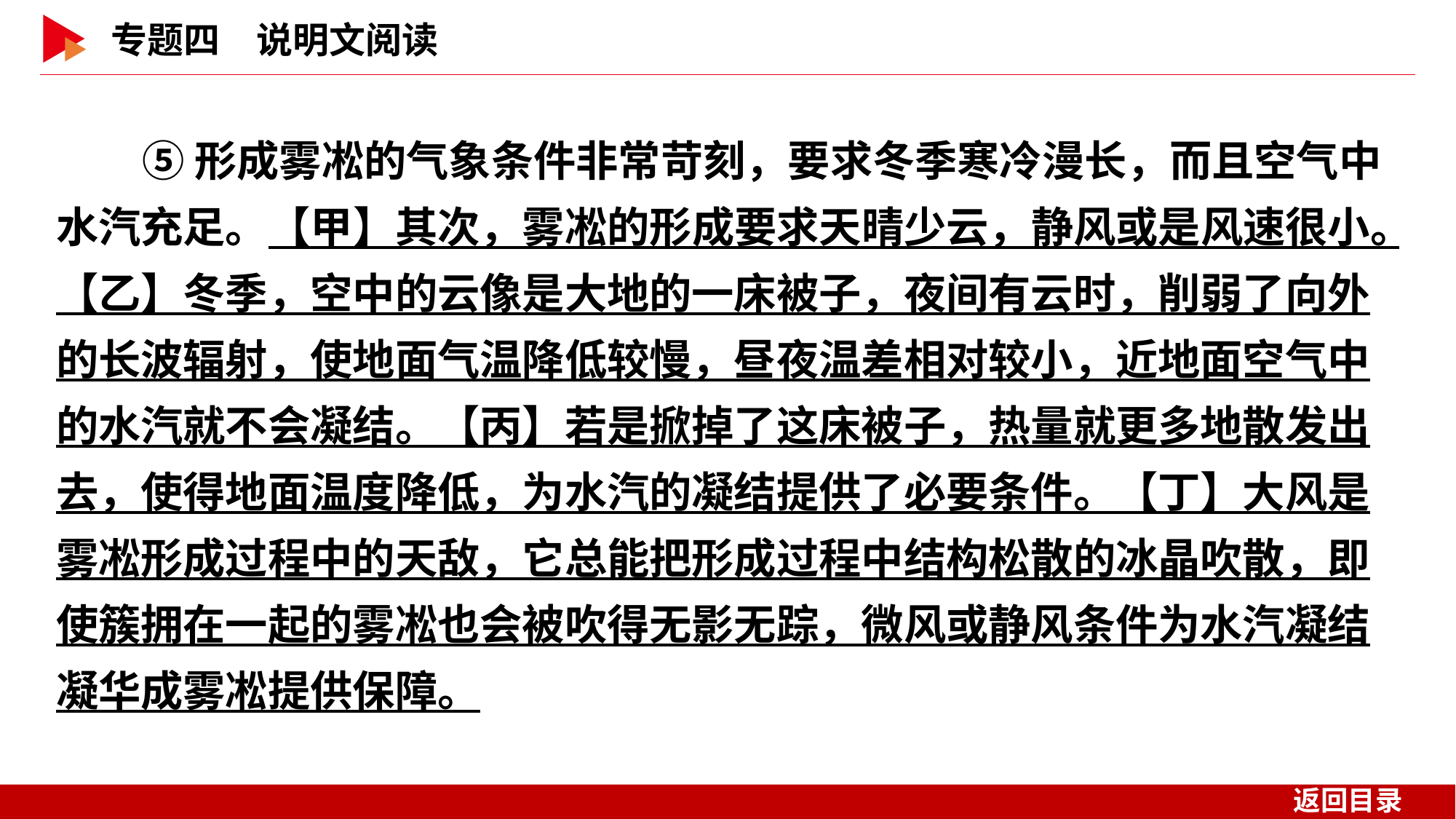

⑤形成雾凇的气象条件非常苛刻，要求冬季寒冷漫长，而且空气中水汽充足。【甲】其次，雾凇的形成要求天晴少云，静风或是风速很小。【乙】冬季，空中的云像是大地的一床被子，夜间有云时，削弱了向外的长波辐射，使地面气温降低较慢，昼夜温差相对较小，近地面空气中的水汽就不会凝结。【丙】若是掀掉了这床被子，热量就更多地散发出去，使得地面温度降低，为水汽的凝结提供了必要条件。【丁】大风是雾凇形成过程中的天敌，它总能把形成过程中结构松散的冰晶吹散，即使簇拥在一起的雾凇也会被吹得无影无踪，微风或静风条件为水汽凝结凝华成雾凇提供保障。